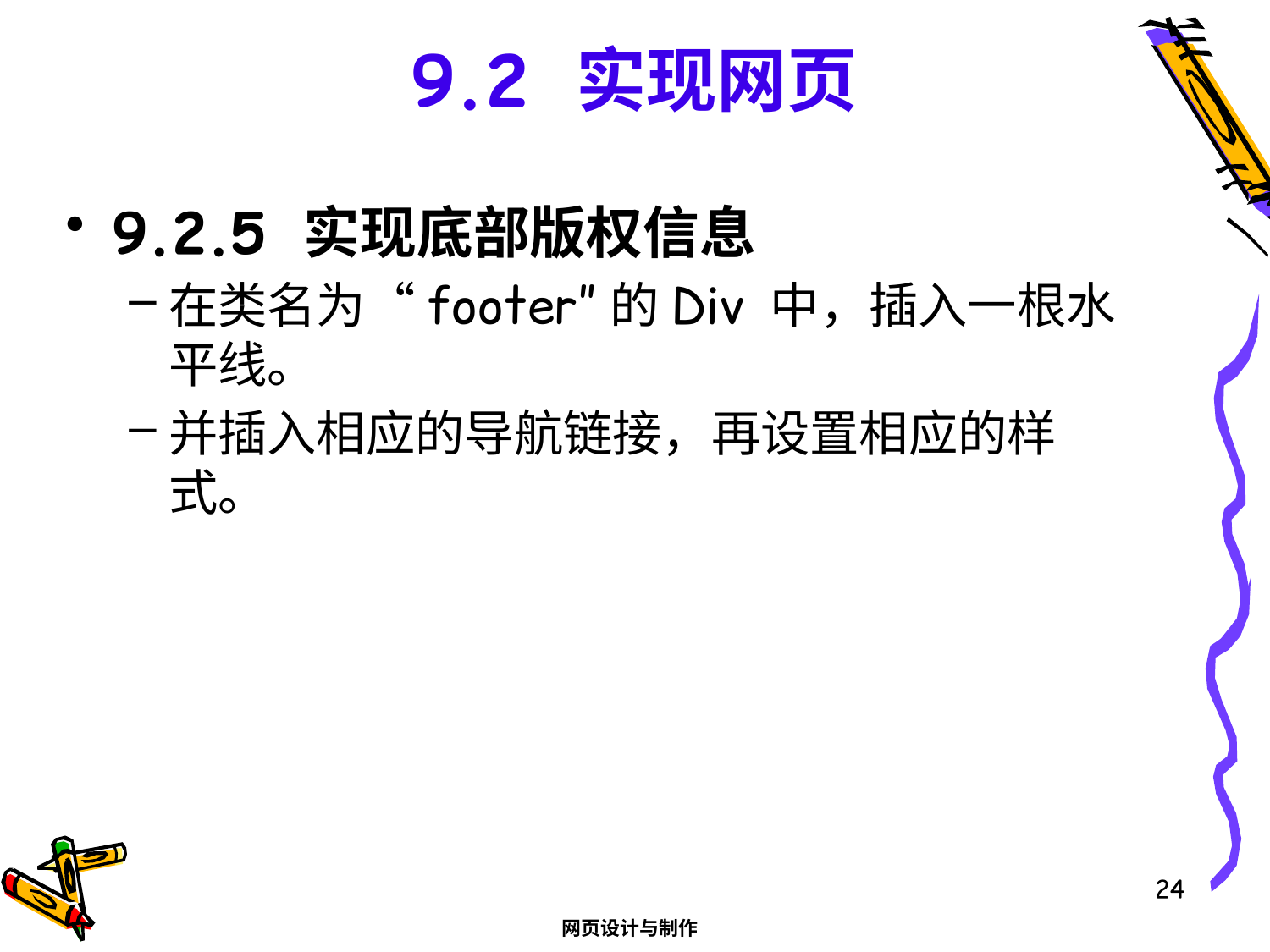

# 9.2 实现网页
9.2.5 实现底部版权信息
在类名为“footer”的Div 中，插入一根水平线。
并插入相应的导航链接，再设置相应的样式。
24
网页设计与制作